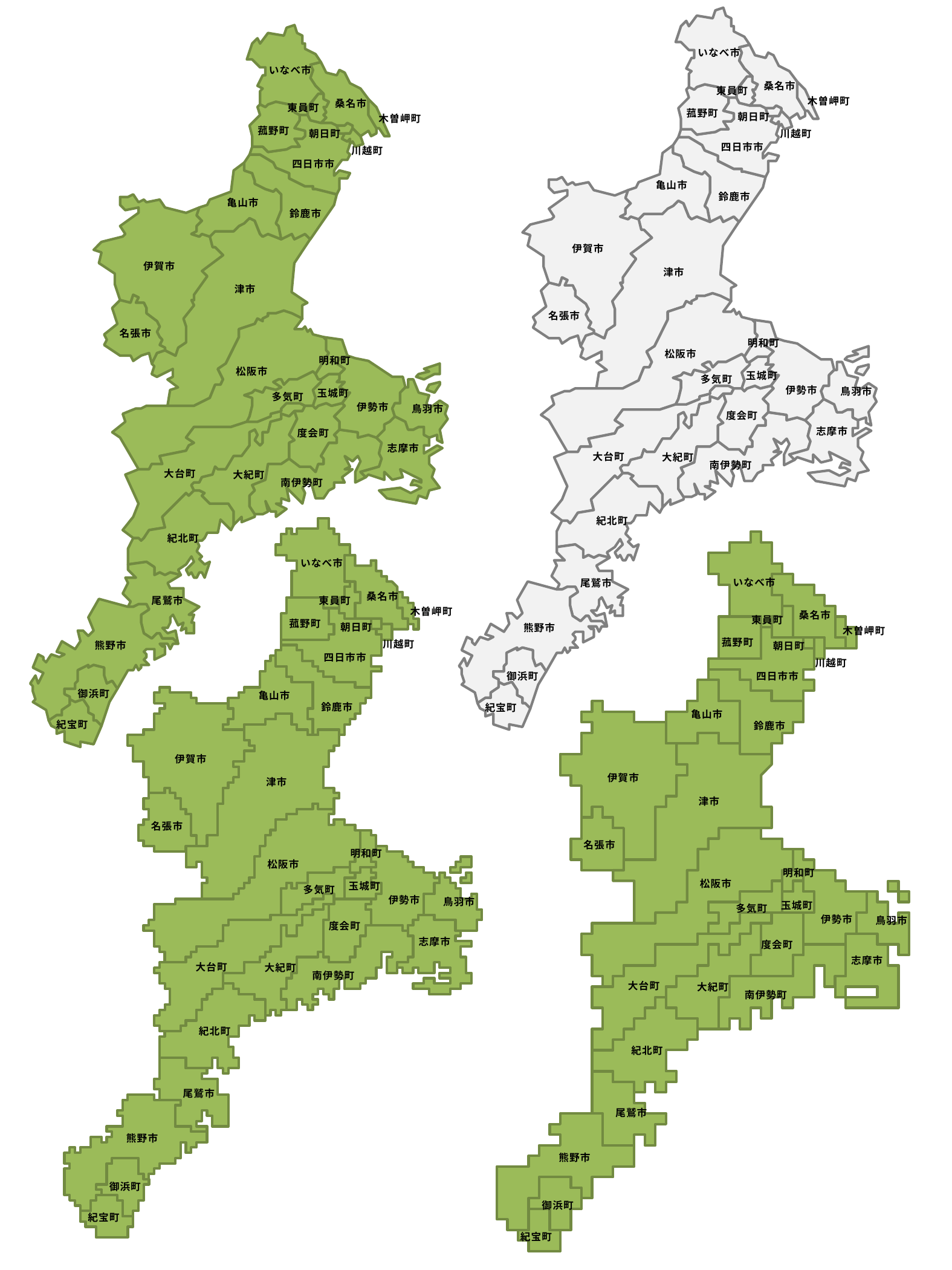

いなべ市
桑名市
東員町
木曽岬町
菰野町
朝日町
川越町
四日市市
亀山市
鈴鹿市
伊賀市
津市
名張市
明和町
松阪市
玉城町
多気町
伊勢市
鳥羽市
度会町
志摩市
大台町
大紀町
南伊勢町
紀北町
尾鷲市
熊野市
御浜町
紀宝町
いなべ市
桑名市
東員町
木曽岬町
菰野町
朝日町
川越町
四日市市
亀山市
鈴鹿市
伊賀市
津市
名張市
明和町
松阪市
玉城町
多気町
伊勢市
鳥羽市
度会町
志摩市
大台町
大紀町
南伊勢町
紀北町
尾鷲市
熊野市
御浜町
紀宝町

いなべ市
桑名市
東員町
木曽岬町
菰野町
朝日町
川越町
四日市市
亀山市
鈴鹿市
伊賀市
津市
名張市
明和町
松阪市
玉城町
多気町
伊勢市
鳥羽市
度会町
志摩市
大台町
大紀町
南伊勢町
紀北町
尾鷲市
熊野市
御浜町
紀宝町
いなべ市
桑名市
東員町
木曽岬町
菰野町
朝日町
川越町
四日市市
亀山市
鈴鹿市
伊賀市
津市
名張市
明和町
松阪市
玉城町
多気町
伊勢市
鳥羽市
度会町
志摩市
大台町
大紀町
南伊勢町
紀北町
尾鷲市
熊野市
御浜町
紀宝町